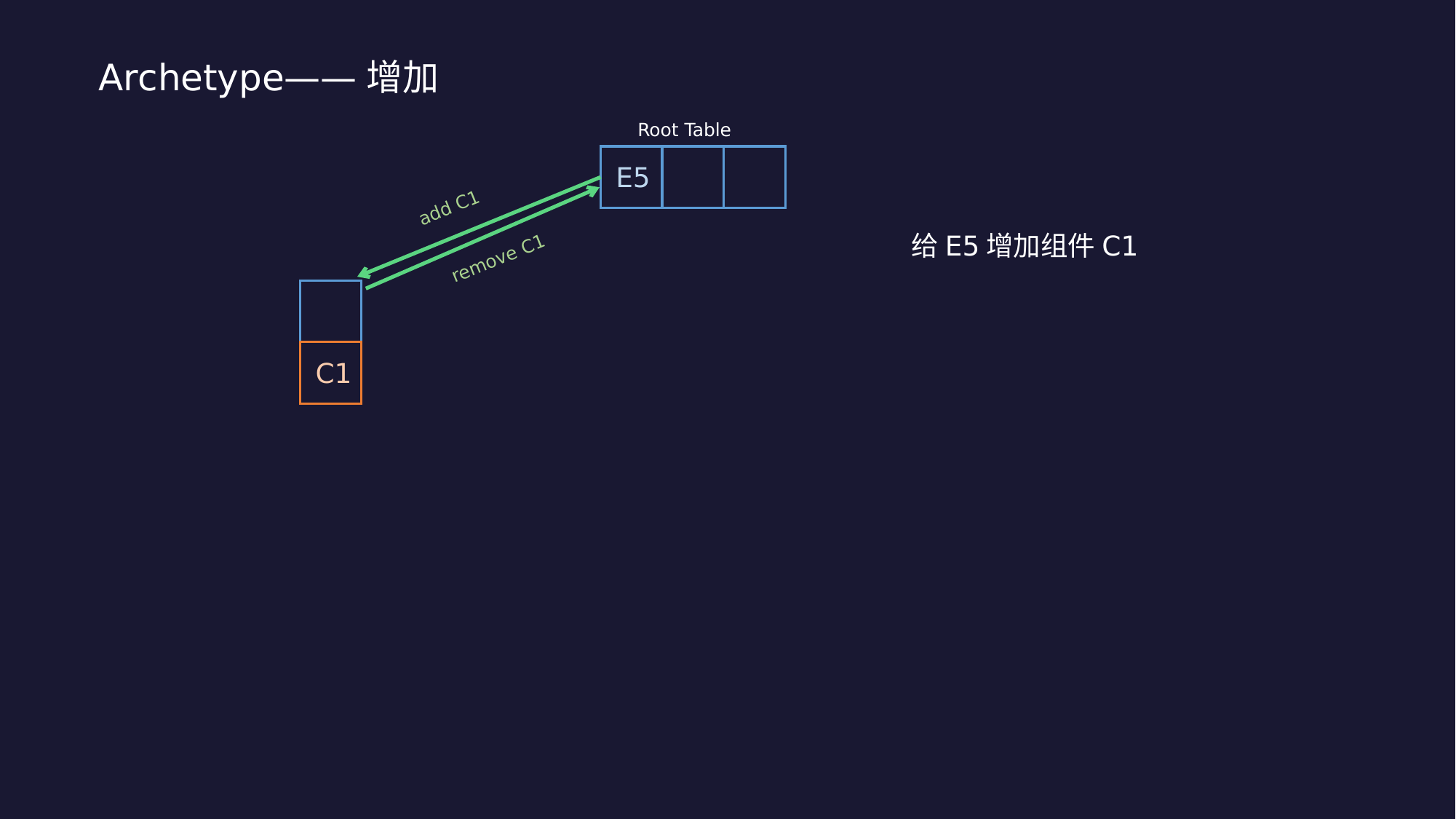

Archetype——增加
Root Table

E5
add C1
给E5增加组件C1
remove C1

C1